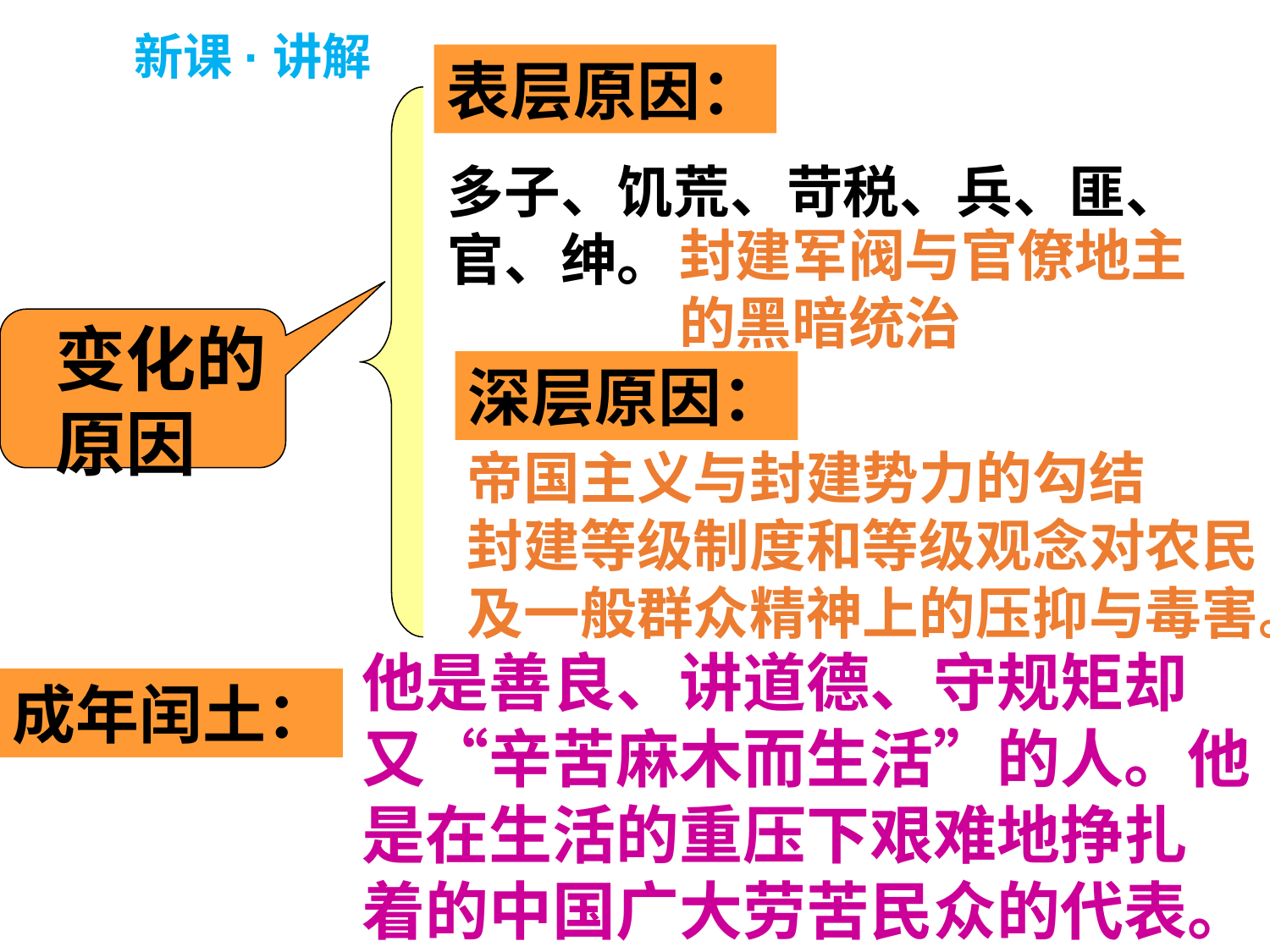

新课·讲解
表层原因：

多子、饥荒、苛税、兵、匪、
官、绅。
封建军阀与官僚地主
的黑暗统治

变化的
原因
深层原因：
帝国主义与封建势力的勾结
封建等级制度和等级观念对农民
及一般群众精神上的压抑与毒害。
他是善良、讲道德、守规矩却
又“辛苦麻木而生活”的人。他
是在生活的重压下艰难地挣扎
着的中国广大劳苦民众的代表。
成年闰土：